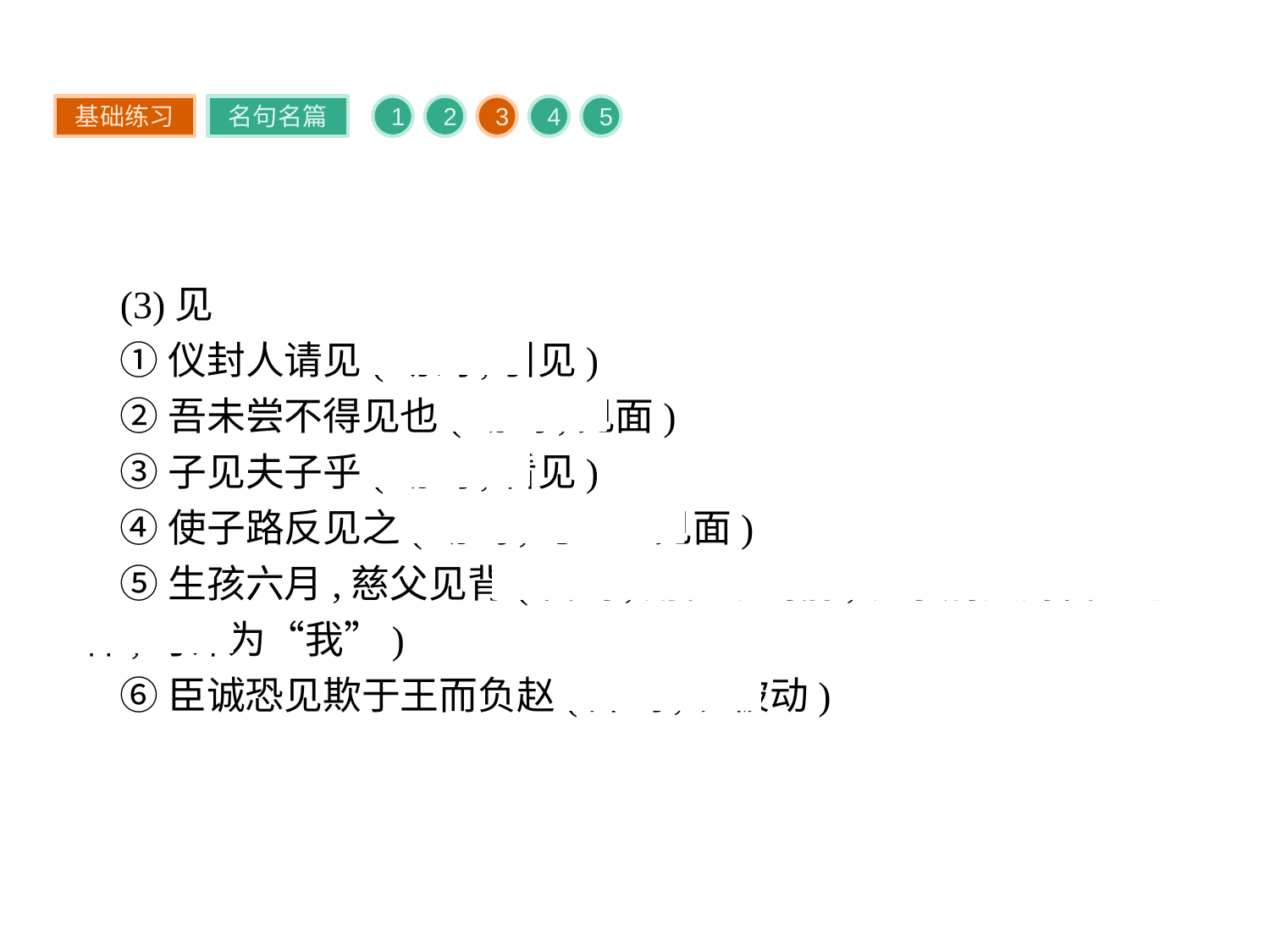

基础练习
名句名篇
1
2
3
4
5
(3)见
①仪封人请见(动词,引见)
②吾未尝不得见也(动词,见面)
③子见夫子乎(动词,看见)
④使子路反见之(动词,与……见面)
⑤生孩六月,慈父见背(代词,用在动词前,表示别人对自己怎样,可译为“我”)
⑥臣诚恐见欺于王而负赵(介词,表被动)